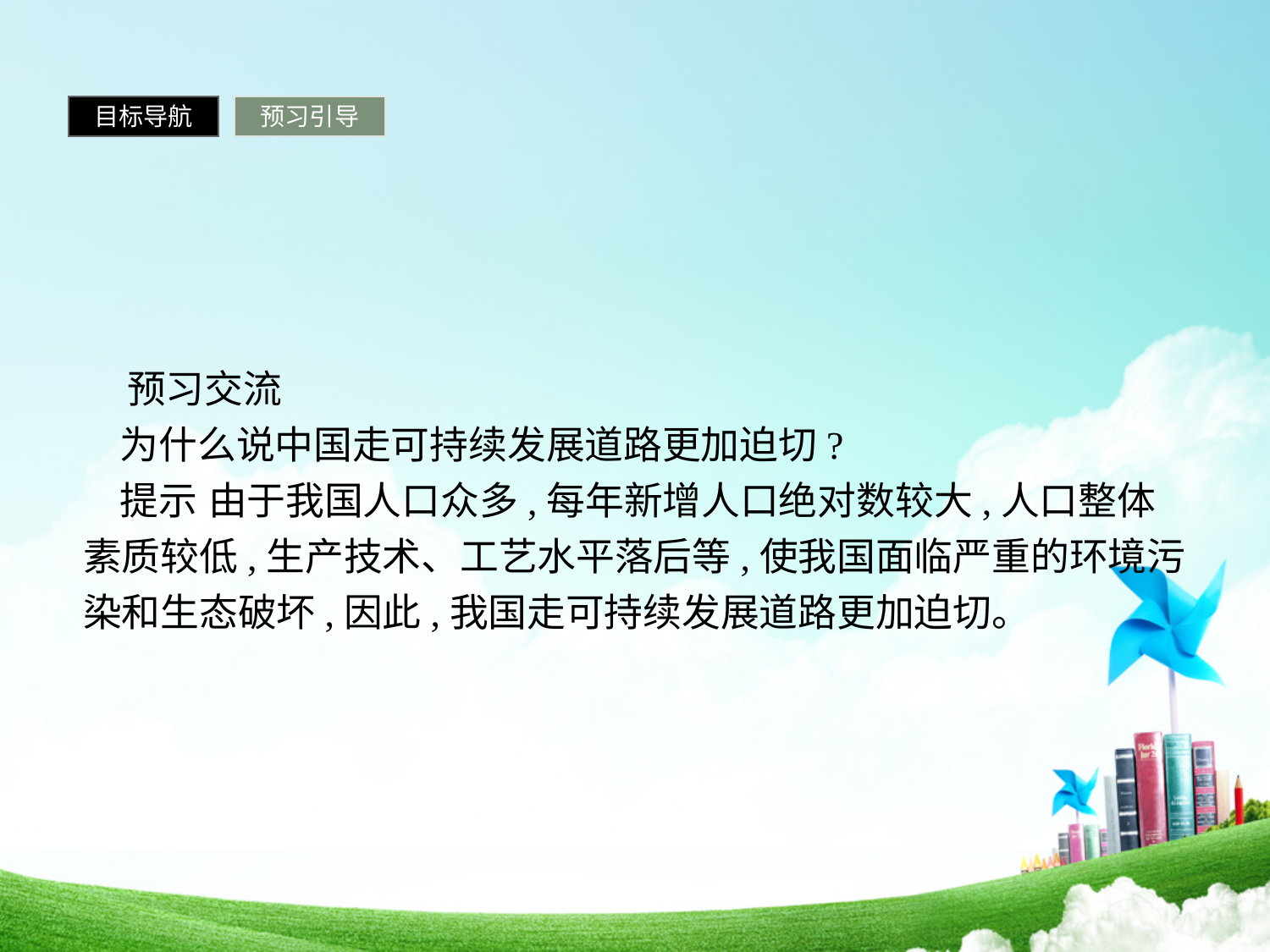

目标导航
预习引导
    预习交流
为什么说中国走可持续发展道路更加迫切?
提示 由于我国人口众多,每年新增人口绝对数较大,人口整体素质较低,生产技术、工艺水平落后等,使我国面临严重的环境污染和生态破坏,因此,我国走可持续发展道路更加迫切。